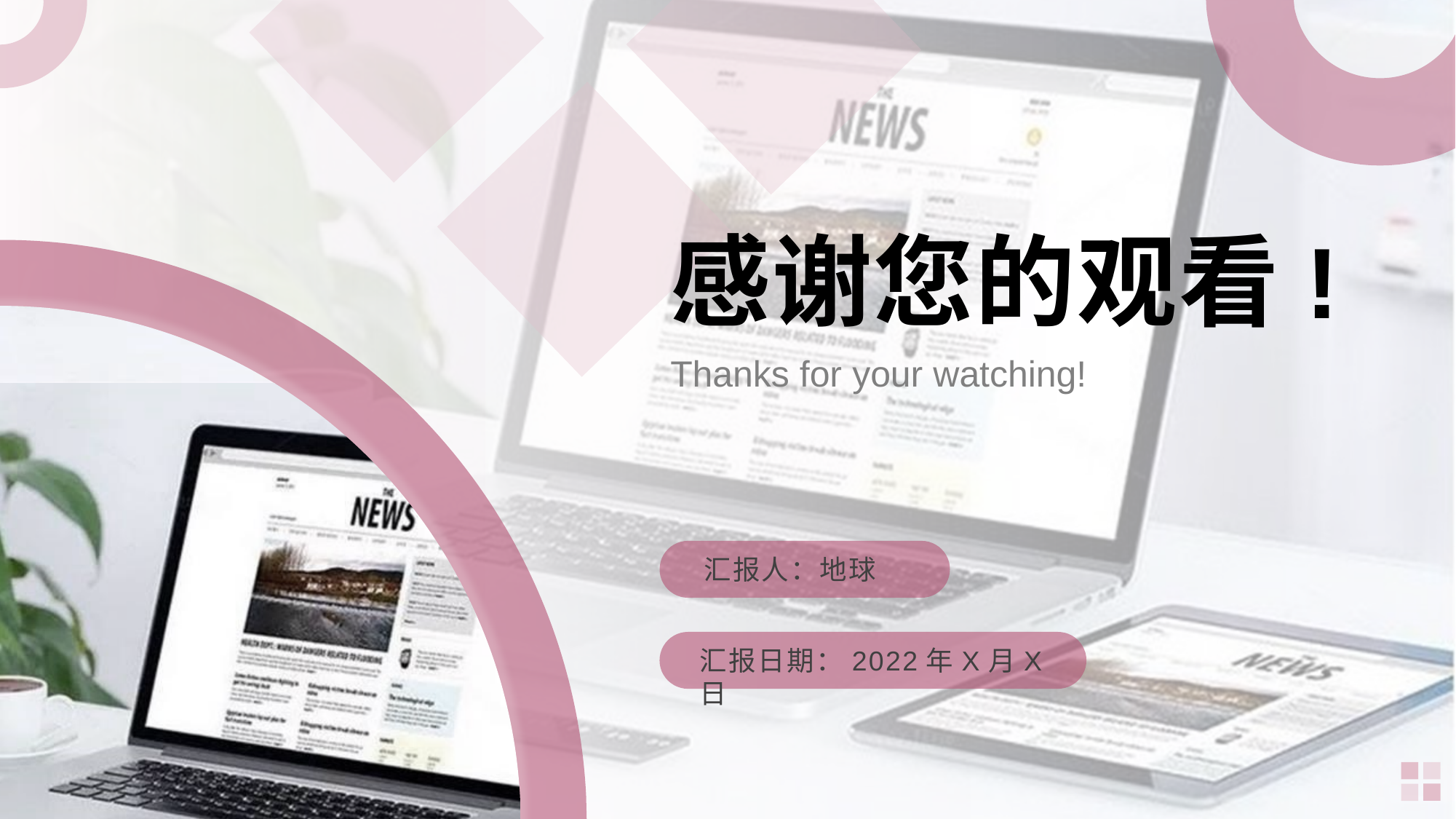

感谢您的观看!

Thanks for your watching!

汇报人：地球

汇报日期：2022年X月X日